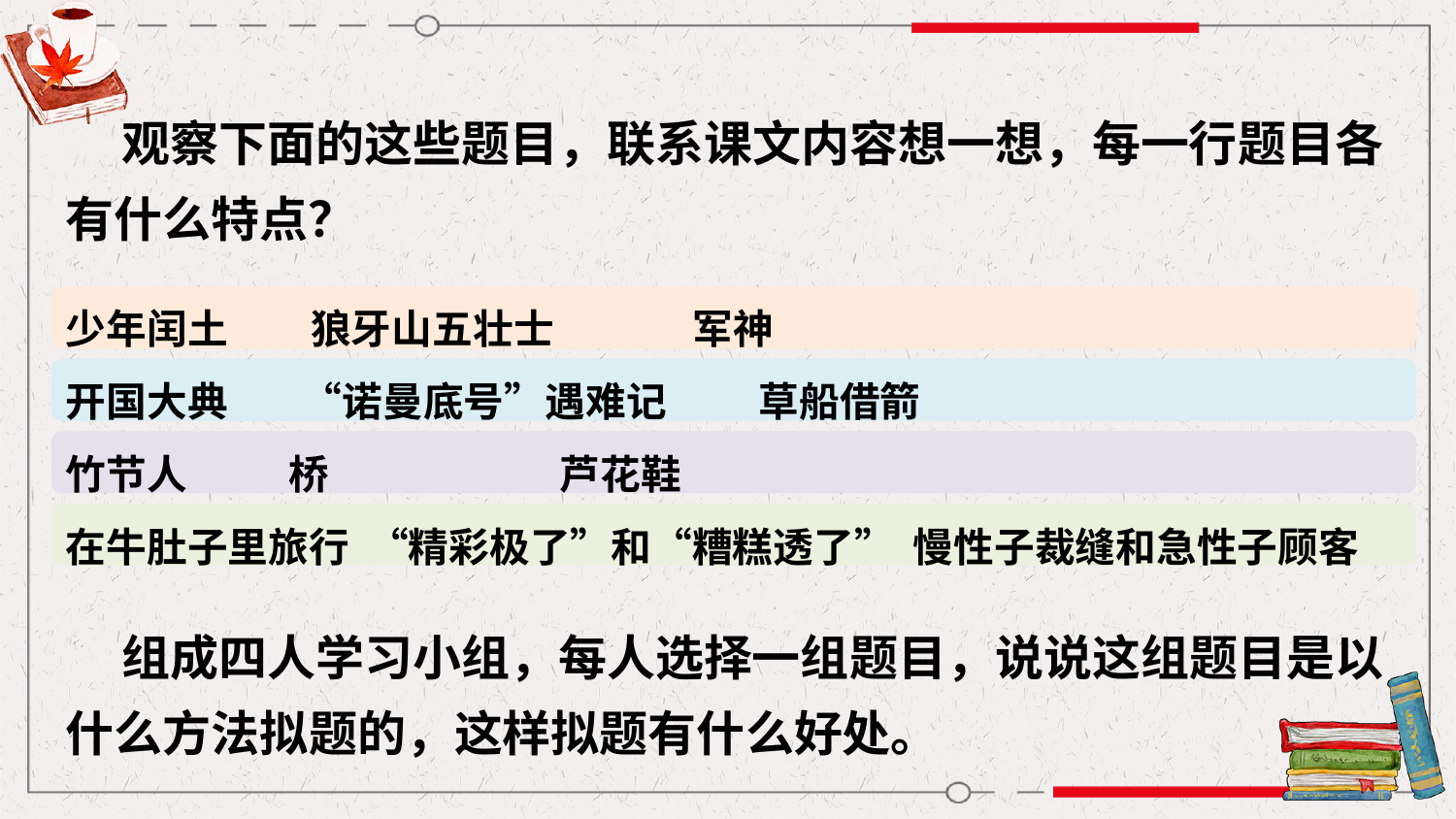

观察下面的这些题目，联系课文内容想一想，每一行题目各有什么特点？
少年闰土         狼牙山五壮士               军神
开国大典        “诺曼底号”遇难记          草船借箭
竹节人           桥                         芦花鞋
在牛肚子里旅行  “精彩极了”和“糟糕透了”  慢性子裁缝和急性子顾客

    组成四人学习小组，每人选择一组题目，说说这组题目是以什么方法拟题的，这样拟题有什么好处。